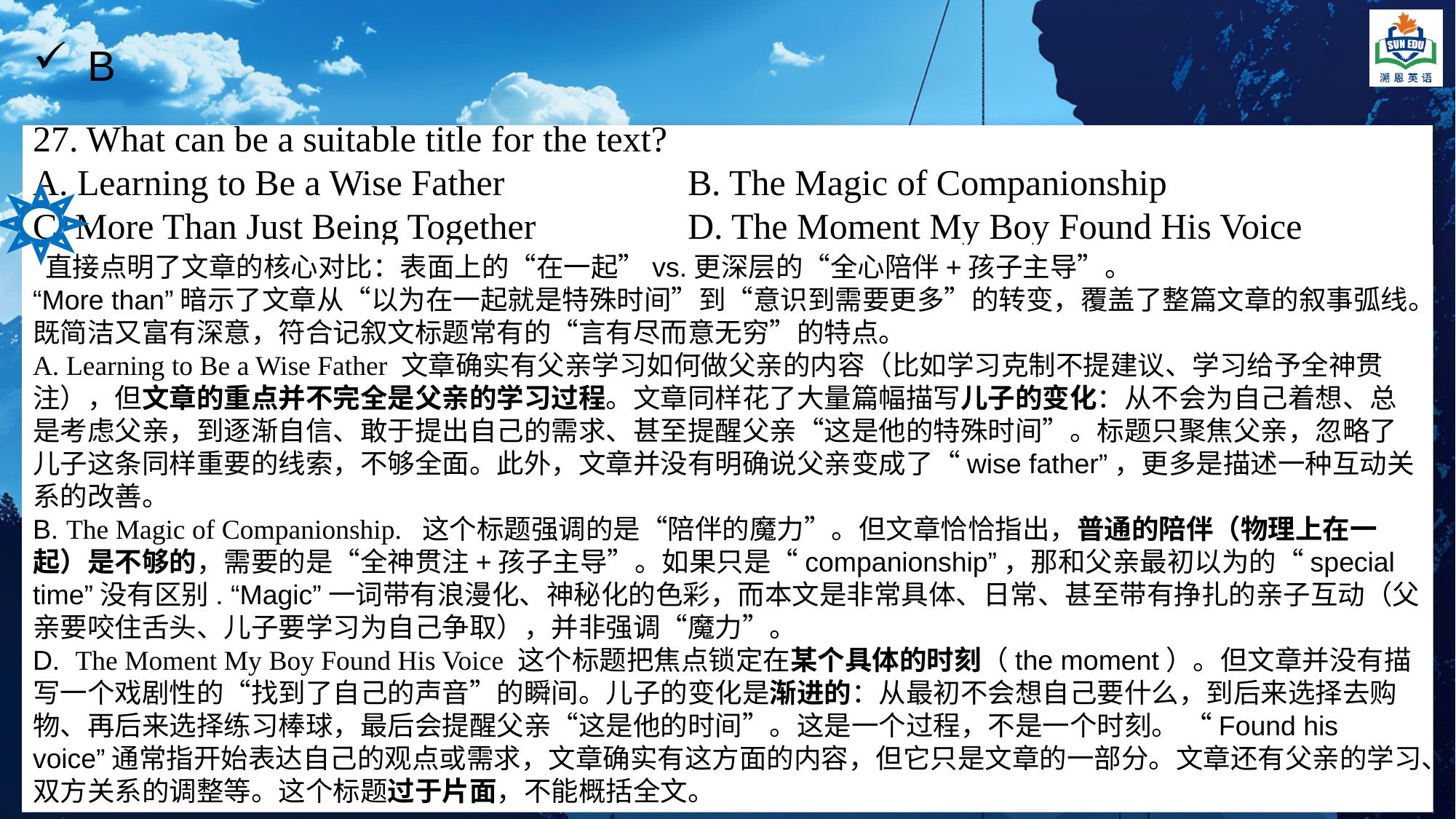

B
27. What can be a suitable title for the text?
A. Learning to Be a Wise Father		B. The Magic of Companionship
C. More Than Just Being Together		D. The Moment My Boy Found His Voice

 直接点明了文章的核心对比：表面上的“在一起”vs.更深层的“全心陪伴+孩子主导”。
“More than”暗示了文章从“以为在一起就是特殊时间”到“意识到需要更多”的转变，覆盖了整篇文章的叙事弧线。既简洁又富有深意，符合记叙文标题常有的“言有尽而意无穷”的特点。
A. Learning to Be a Wise Father 文章确实有父亲学习如何做父亲的内容（比如学习克制不提建议、学习给予全神贯注），但文章的重点并不完全是父亲的学习过程。文章同样花了大量篇幅描写儿子的变化：从不会为自己着想、总是考虑父亲，到逐渐自信、敢于提出自己的需求、甚至提醒父亲“这是他的特殊时间”。标题只聚焦父亲，忽略了儿子这条同样重要的线索，不够全面。此外，文章并没有明确说父亲变成了“wise father”，更多是描述一种互动关系的改善。
B. The Magic of Companionship.  这个标题强调的是“陪伴的魔力”。但文章恰恰指出，普通的陪伴（物理上在一起）是不够的，需要的是“全神贯注+孩子主导”。如果只是“companionship”，那和父亲最初以为的“special time”没有区别. “Magic”一词带有浪漫化、神秘化的色彩，而本文是非常具体、日常、甚至带有挣扎的亲子互动（父亲要咬住舌头、儿子要学习为自己争取），并非强调“魔力”。
D.  The Moment My Boy Found His Voice 这个标题把焦点锁定在某个具体的时刻（the moment）。但文章并没有描  写一个戏剧性的“找到了自己的声音”的瞬间。儿子的变化是渐进的：从最初不会想自己要什么，到后来选择去购物、再后来选择练习棒球，最后会提醒父亲“这是他的时间”。这是一个过程，不是一个时刻。 “Found his voice”通常指开始表达自己的观点或需求，文章确实有这方面的内容，但它只是文章的一部分。文章还有父亲的学习、双方关系的调整等。这个标题过于片面，不能概括全文。